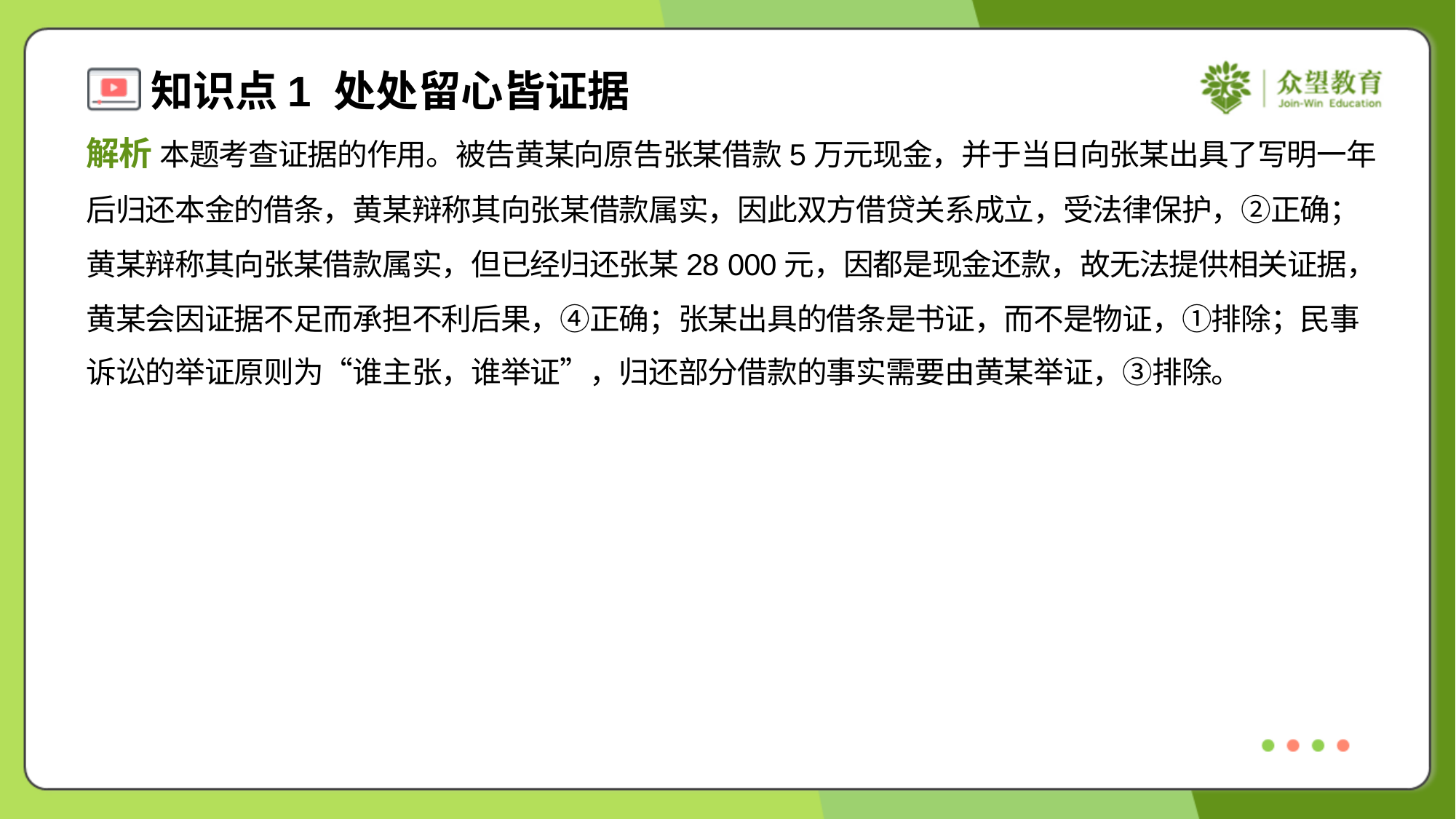

解析 本题考查证据的作用。被告黄某向原告张某借款5万元现金，并于当日向张某出具了写明一年
后归还本金的借条，黄某辩称其向张某借款属实，因此双方借贷关系成立，受法律保护，②正确；
黄某辩称其向张某借款属实，但已经归还张某28 000元，因都是现金还款，故无法提供相关证据，
黄某会因证据不足而承担不利后果，④正确；张某出具的借条是书证，而不是物证，①排除；民事
诉讼的举证原则为“谁主张，谁举证”，归还部分借款的事实需要由黄某举证，③排除。